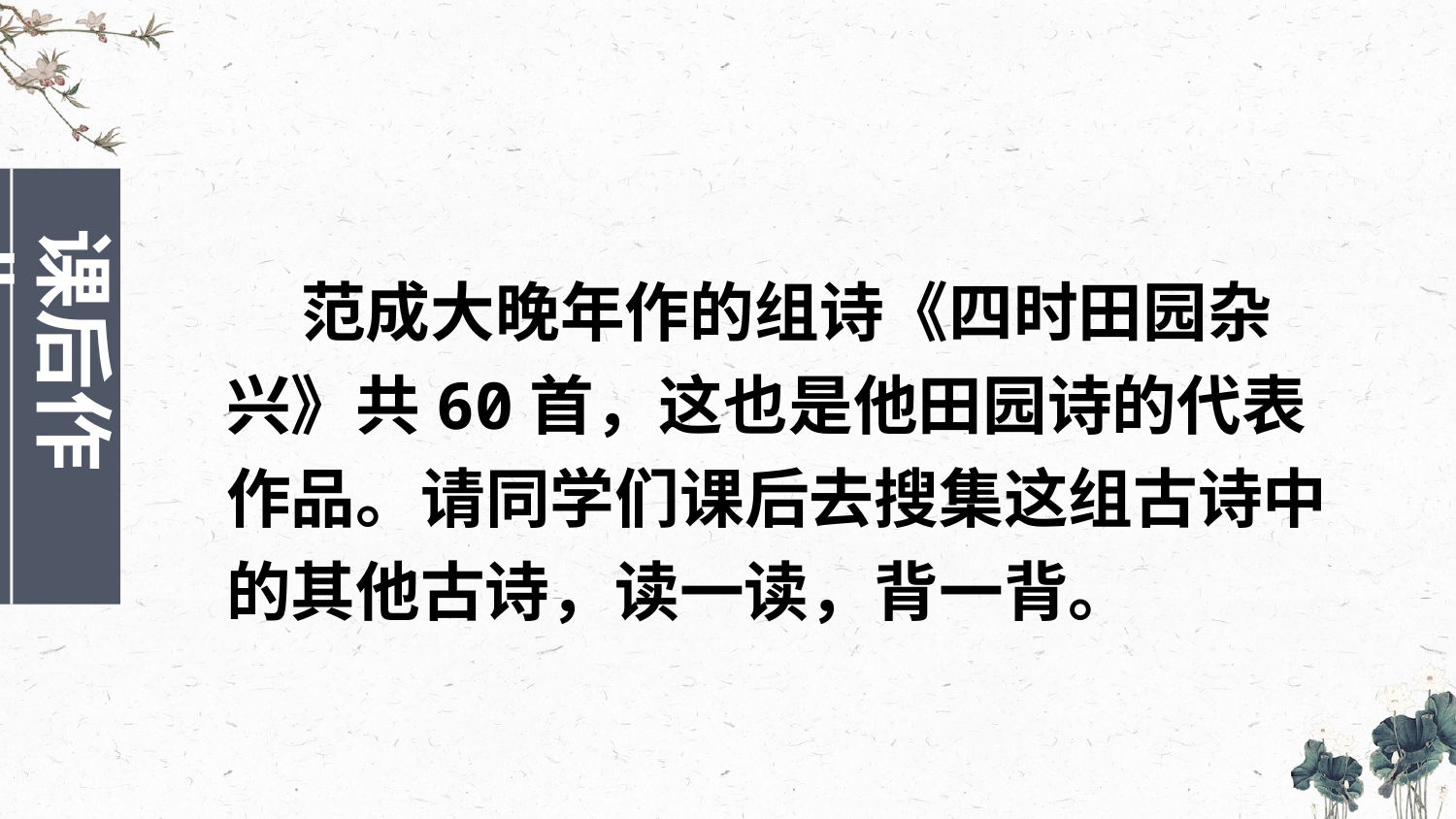

课后作业
    范成大晚年作的组诗《四时田园杂兴》共60首，这也是他田园诗的代表作品。请同学们课后去搜集这组古诗中的其他古诗，读一读，背一背。